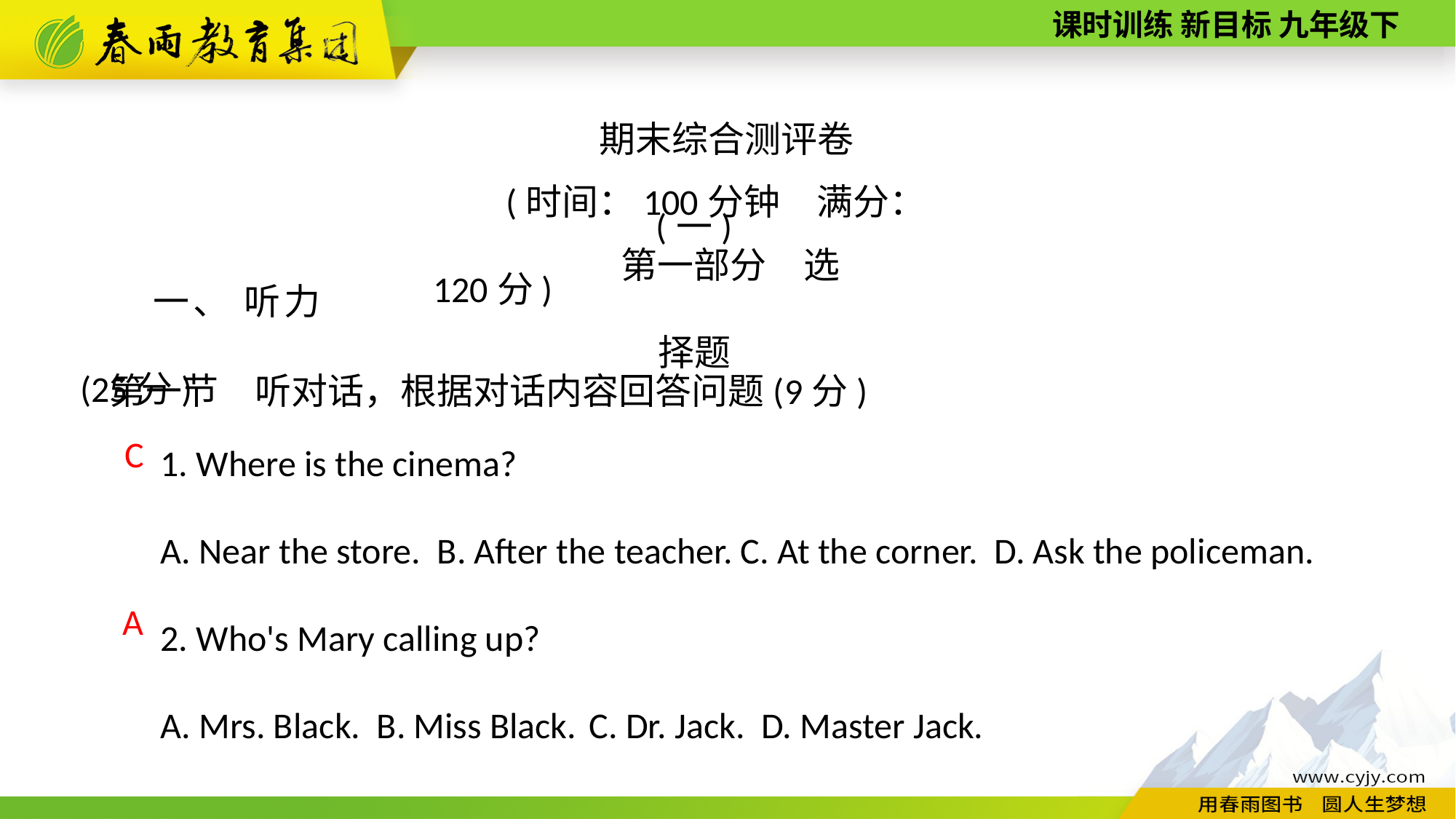

期末综合测评卷(一)
(时间：100分钟　满分：120分)
第一部分　选择题
一、 听力(25分)
第一节　听对话，根据对话内容回答问题(9分)
1. Where is the cinema?
A. Near the store.  B. After the teacher. C. At the corner.  D. Ask the policeman.
2. Who's Mary calling up?
A. Mrs. Black.  B. Miss Black.  C. Dr. Jack.  D. Master Jack.
C
A